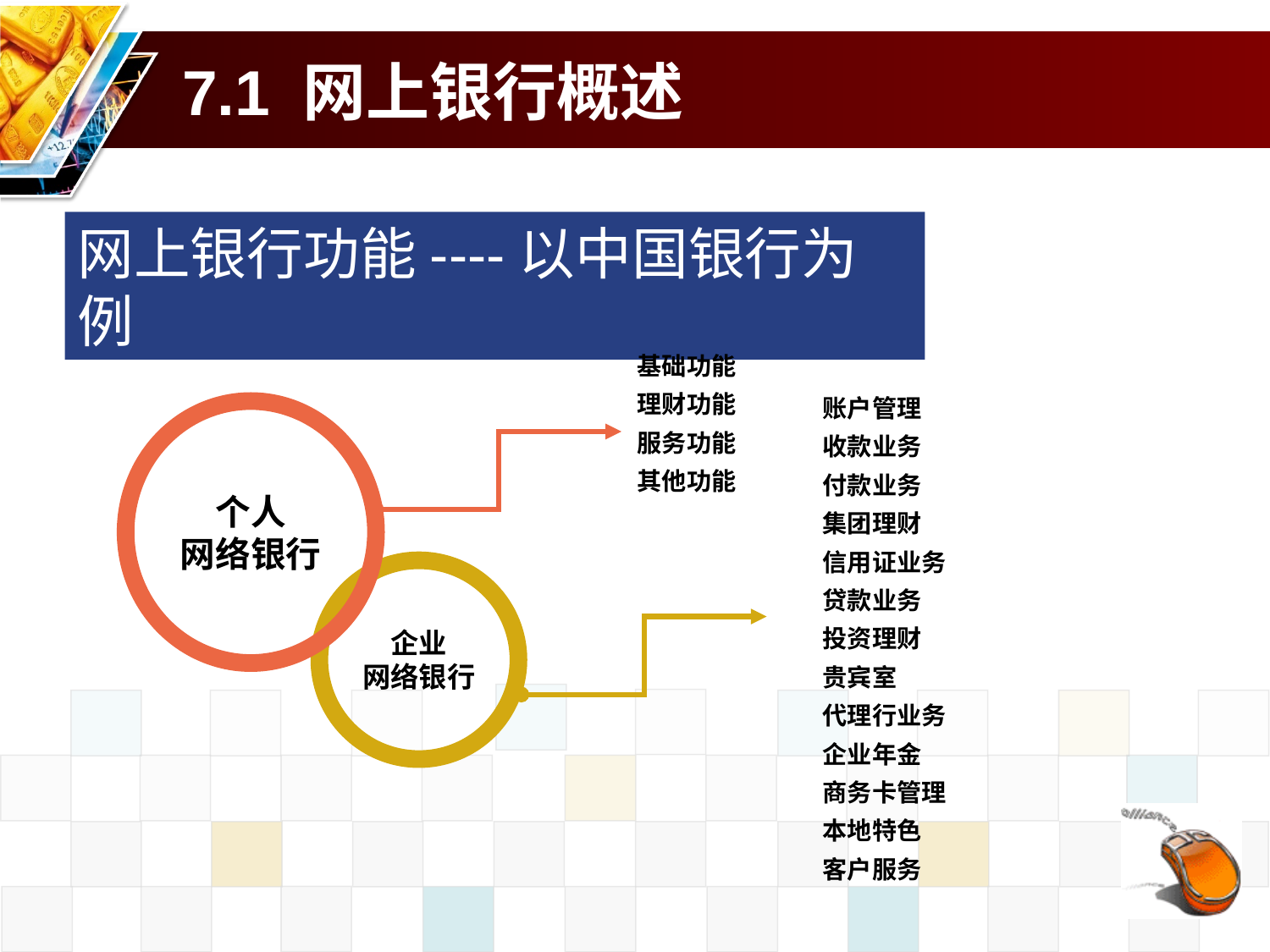

# 7.1 网上银行概述
网上银行功能----以中国银行为例
基础功能
理财功能
服务功能
其他功能
个人
网络银行
账户管理
收款业务
付款业务
集团理财
信用证业务
贷款业务
投资理财
贵宾室
代理行业务
企业年金
商务卡管理
本地特色
客户服务

企业
网络银行